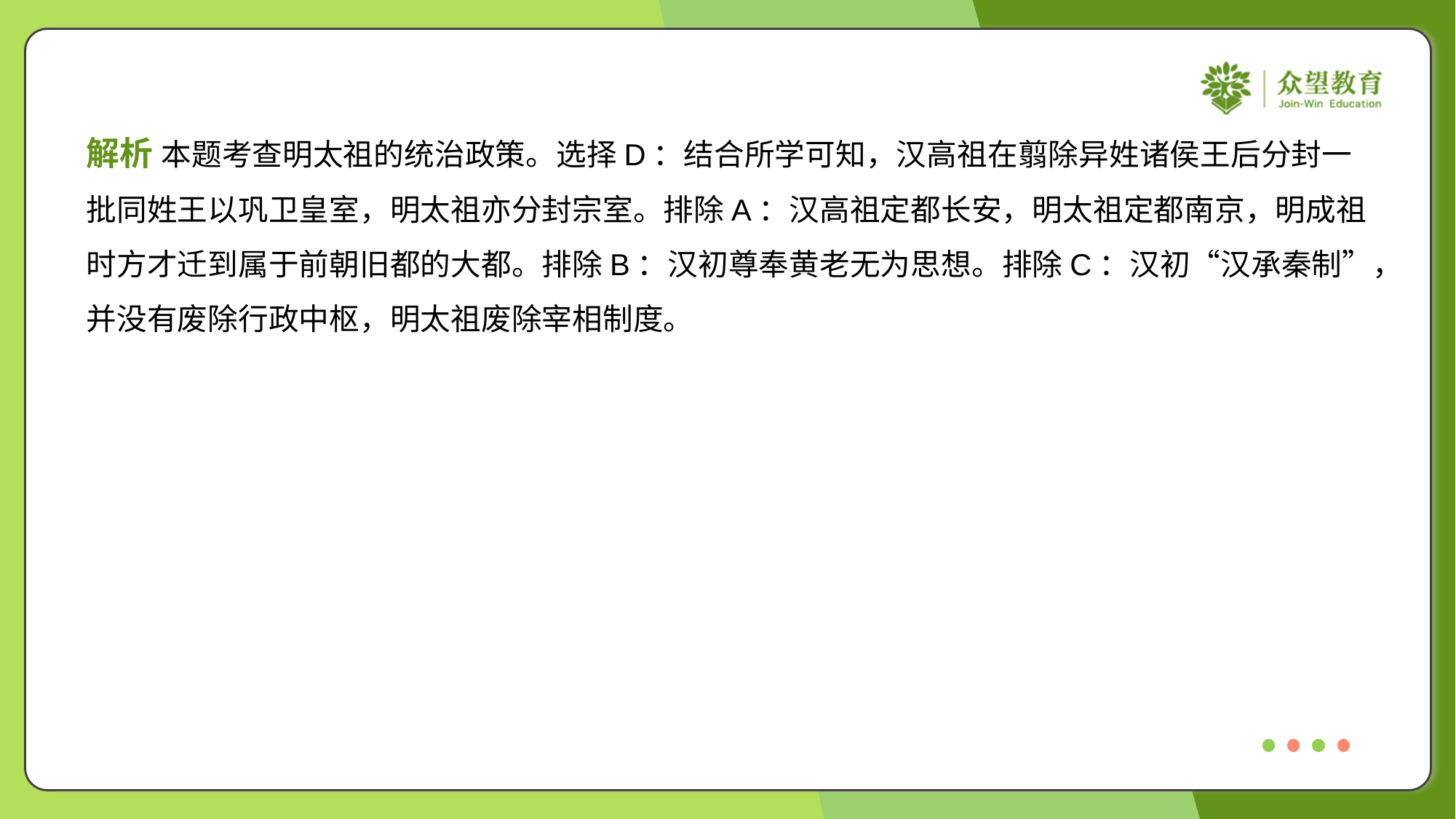

解析 本题考查明太祖的统治政策。选择D：结合所学可知，汉高祖在翦除异姓诸侯王后分封一
批同姓王以巩卫皇室，明太祖亦分封宗室。排除A：汉高祖定都长安，明太祖定都南京，明成祖
时方才迁到属于前朝旧都的大都。排除B：汉初尊奉黄老无为思想。排除C：汉初“汉承秦制”，
并没有废除行政中枢，明太祖废除宰相制度。